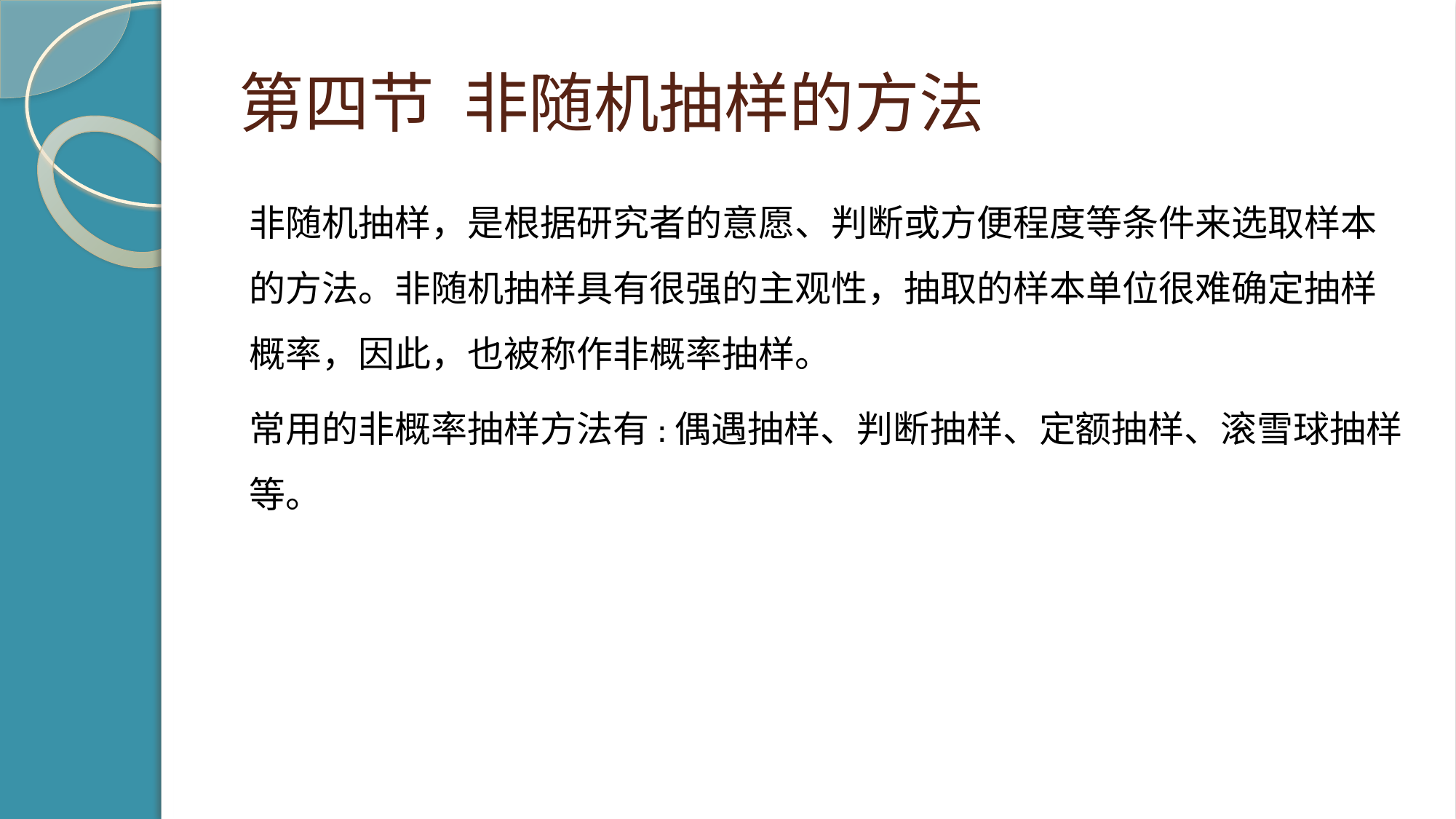

# 第四节  非随机抽样的方法
非随机抽样，是根据研究者的意愿、判断或方便程度等条件来选取样本的方法。非随机抽样具有很强的主观性，抽取的样本单位很难确定抽样概率，因此，也被称作非概率抽样。
常用的非概率抽样方法有:偶遇抽样、判断抽样、定额抽样、滚雪球抽样等。